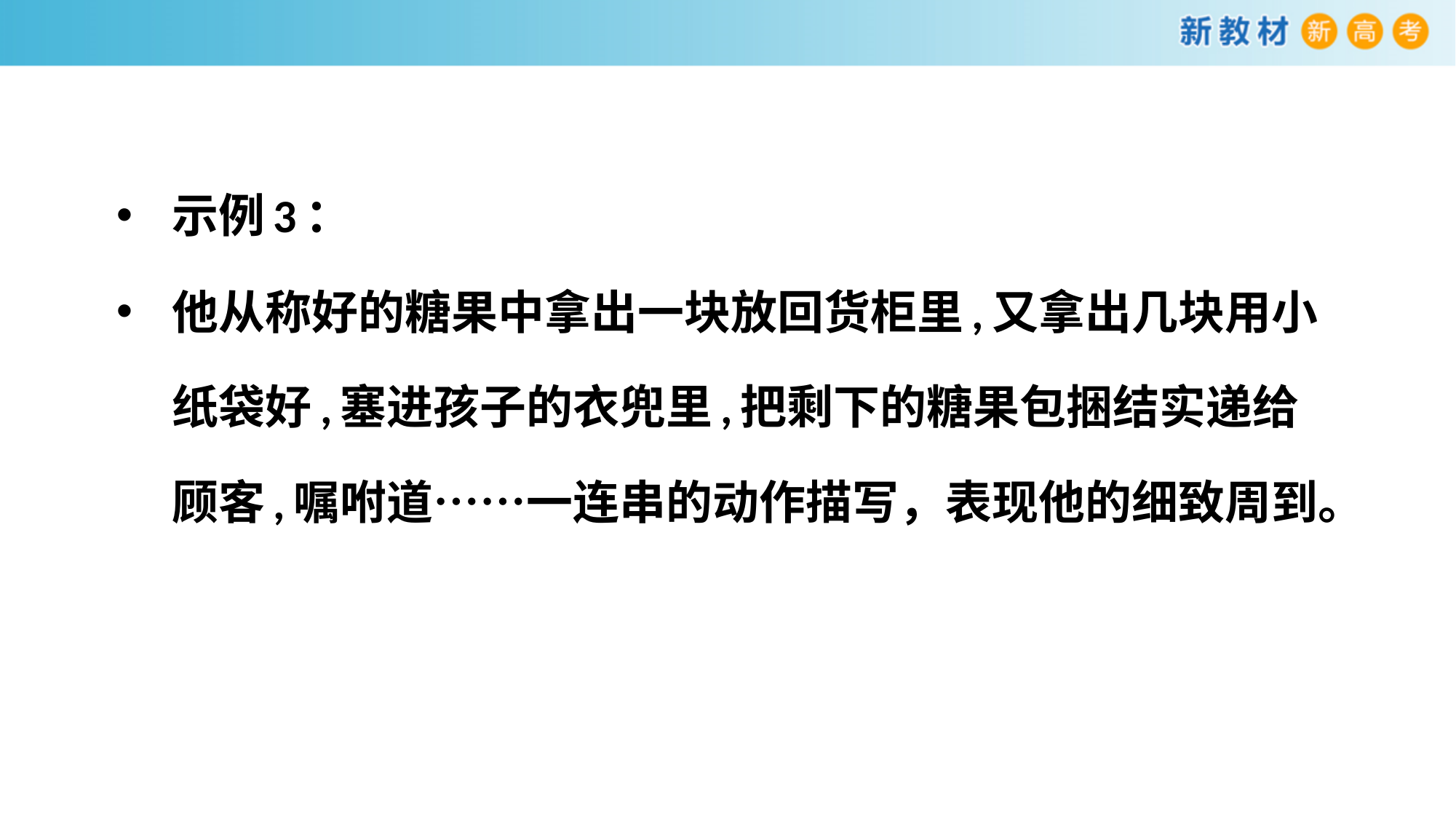

示例3：
他从称好的糖果中拿出一块放回货柜里,又拿出几块用小纸袋好,塞进孩子的衣兜里,把剩下的糖果包捆结实递给顾客,嘱咐道……一连串的动作描写，表现他的细致周到。